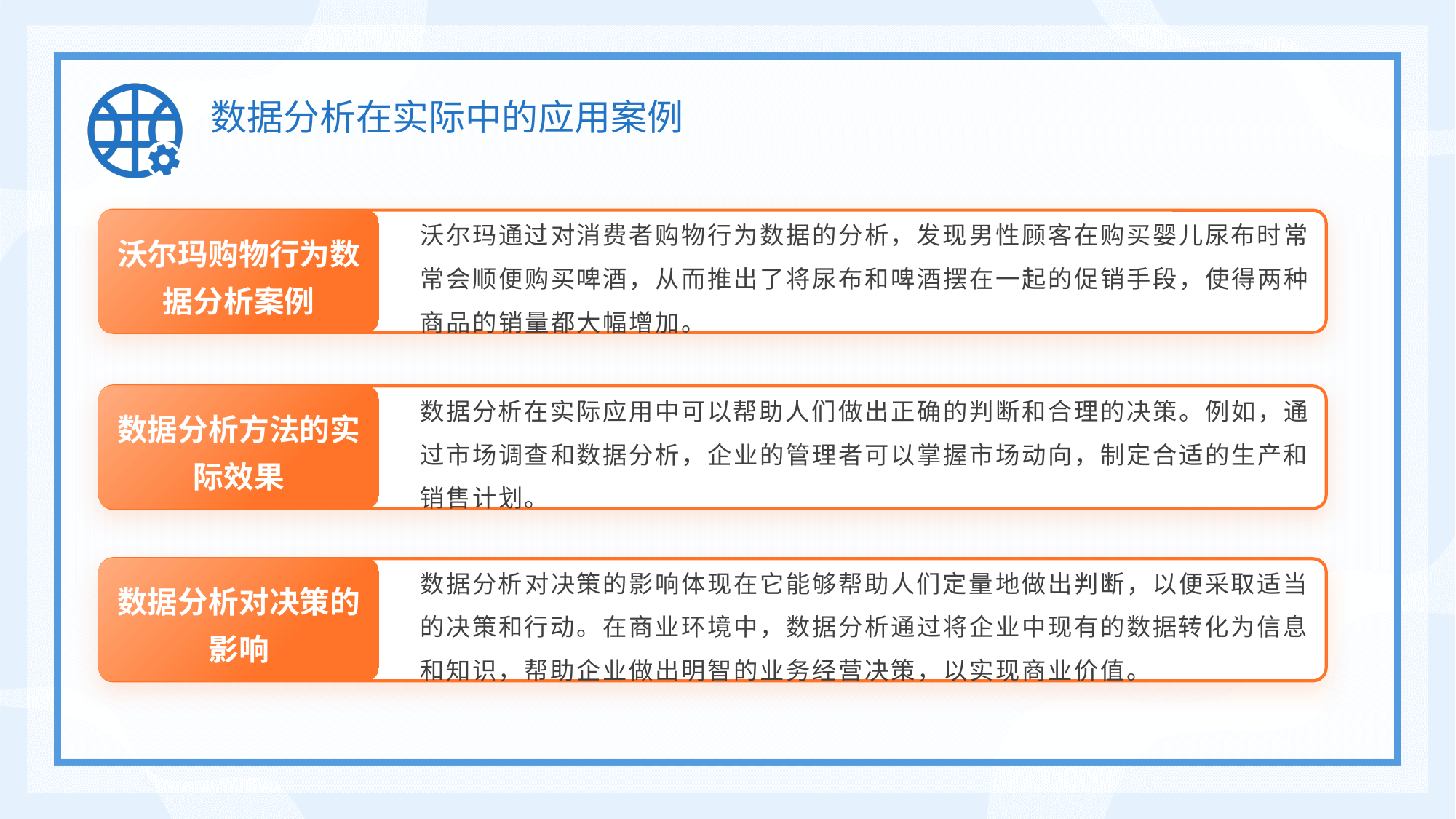

数据分析在实际中的应用案例
沃尔玛购物行为数据分析案例

沃尔玛通过对消费者购物行为数据的分析，发现男性顾客在购买婴儿尿布时常常会顺便购买啤酒，从而推出了将尿布和啤酒摆在一起的促销手段，使得两种商品的销量都大幅增加。
数据分析方法的实际效果

数据分析在实际应用中可以帮助人们做出正确的判断和合理的决策。例如，通过市场调查和数据分析，企业的管理者可以掌握市场动向，制定合适的生产和销售计划。
数据分析对决策的影响

数据分析对决策的影响体现在它能够帮助人们定量地做出判断，以便采取适当的决策和行动。在商业环境中，数据分析通过将企业中现有的数据转化为信息和知识，帮助企业做出明智的业务经营决策，以实现商业价值。